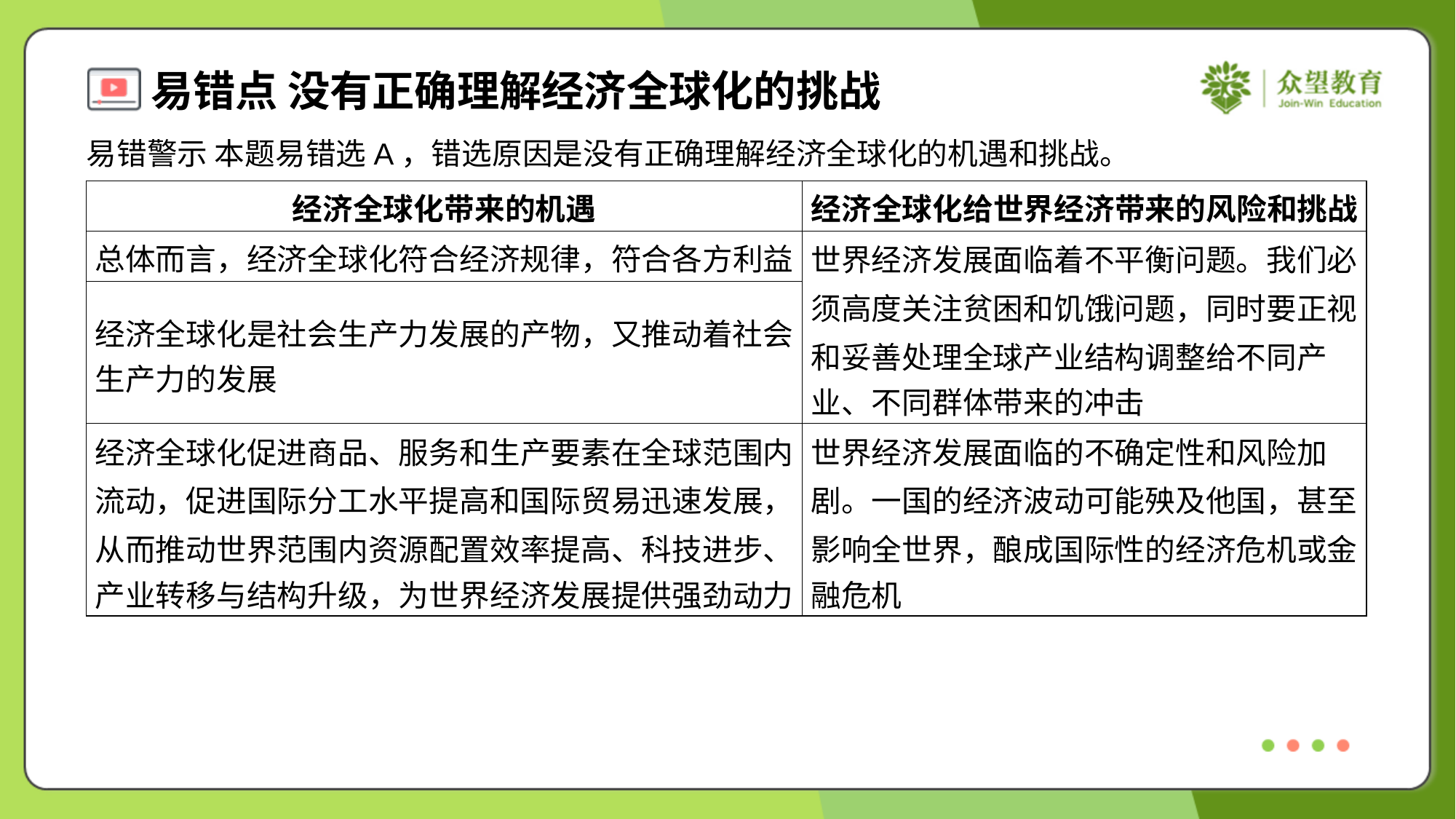

易错警示 本题易错选A，错选原因是没有正确理解经济全球化的机遇和挑战。
| 经济全球化带来的机遇 | 经济全球化给世界经济带来的风险和挑战 |
| --- | --- |
| 总体而言，经济全球化符合经济规律，符合各方利益 | 世界经济发展面临着不平衡问题。我们必 须高度关注贫困和饥饿问题，同时要正视 和妥善处理全球产业结构调整给不同产 业、不同群体带来的冲击 |
| 经济全球化是社会生产力发展的产物，又推动着社会 生产力的发展 |  |
| 经济全球化促进商品、服务和生产要素在全球范围内 流动，促进国际分工水平提高和国际贸易迅速发展， 从而推动世界范围内资源配置效率提高、科技进步、 产业转移与结构升级，为世界经济发展提供强劲动力 | 世界经济发展面临的不确定性和风险加 剧。一国的经济波动可能殃及他国，甚至 影响全世界，酿成国际性的经济危机或金 融危机 |